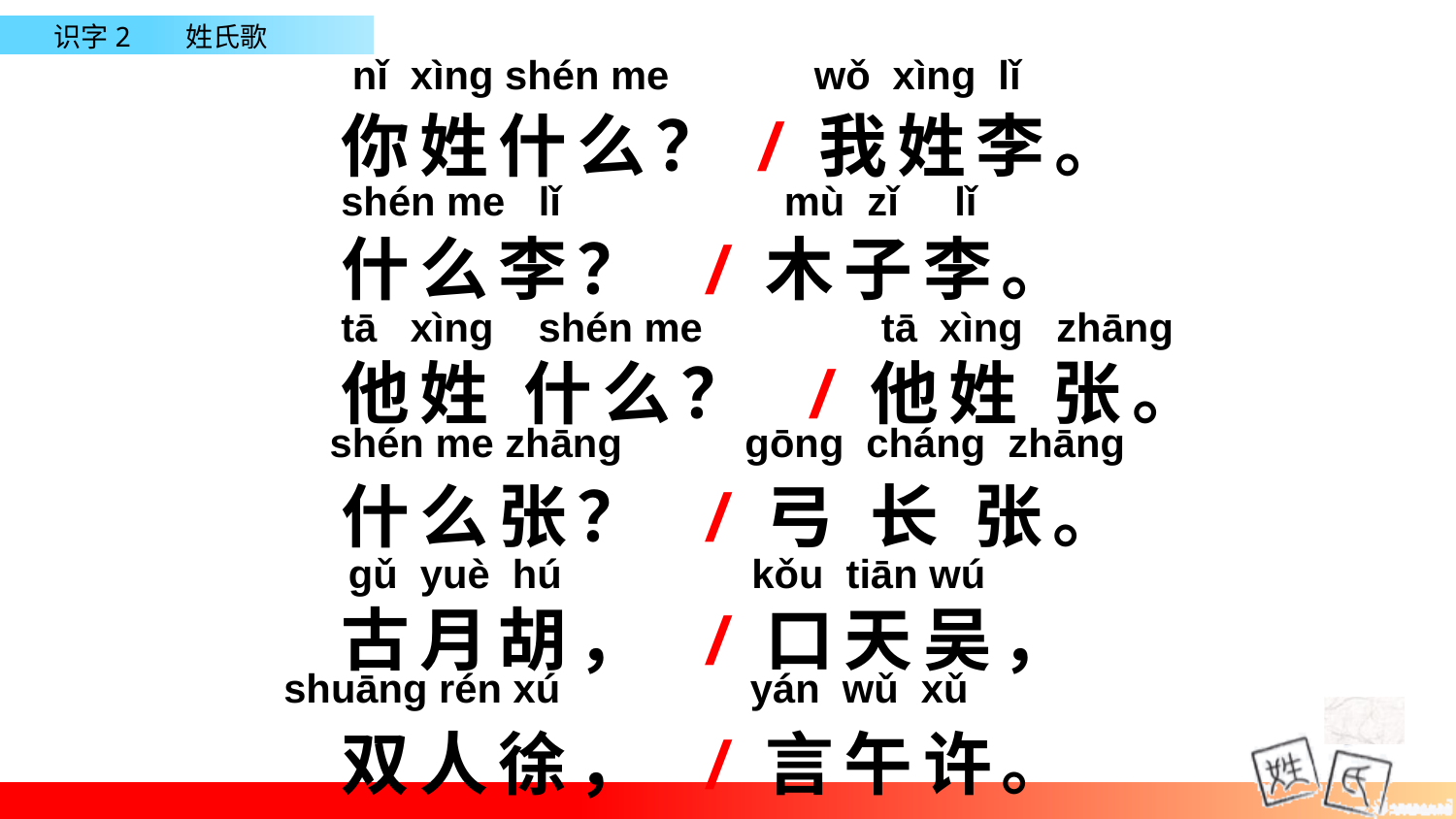

nǐ  xìnɡ shén me             wǒ  xìnɡ  lǐ
你姓什么？/我姓李。
什么李？ /木子李。
他姓 什么？ /他姓 张。
什么张？ /弓 长 张。
古月胡， /口天吴，
双人徐， /言午许。
shén me   lǐ                    mù  zǐ     lǐ
tā   xìnɡ    shén me                tā  xìnɡ   zhānɡ
shén me zhānɡ           ɡōnɡ  chánɡ  zhānɡ
ɡǔ  yuè  hú                 kǒu  tiān wú
shuānɡ rén xú                 yán  wǔ  xǔ